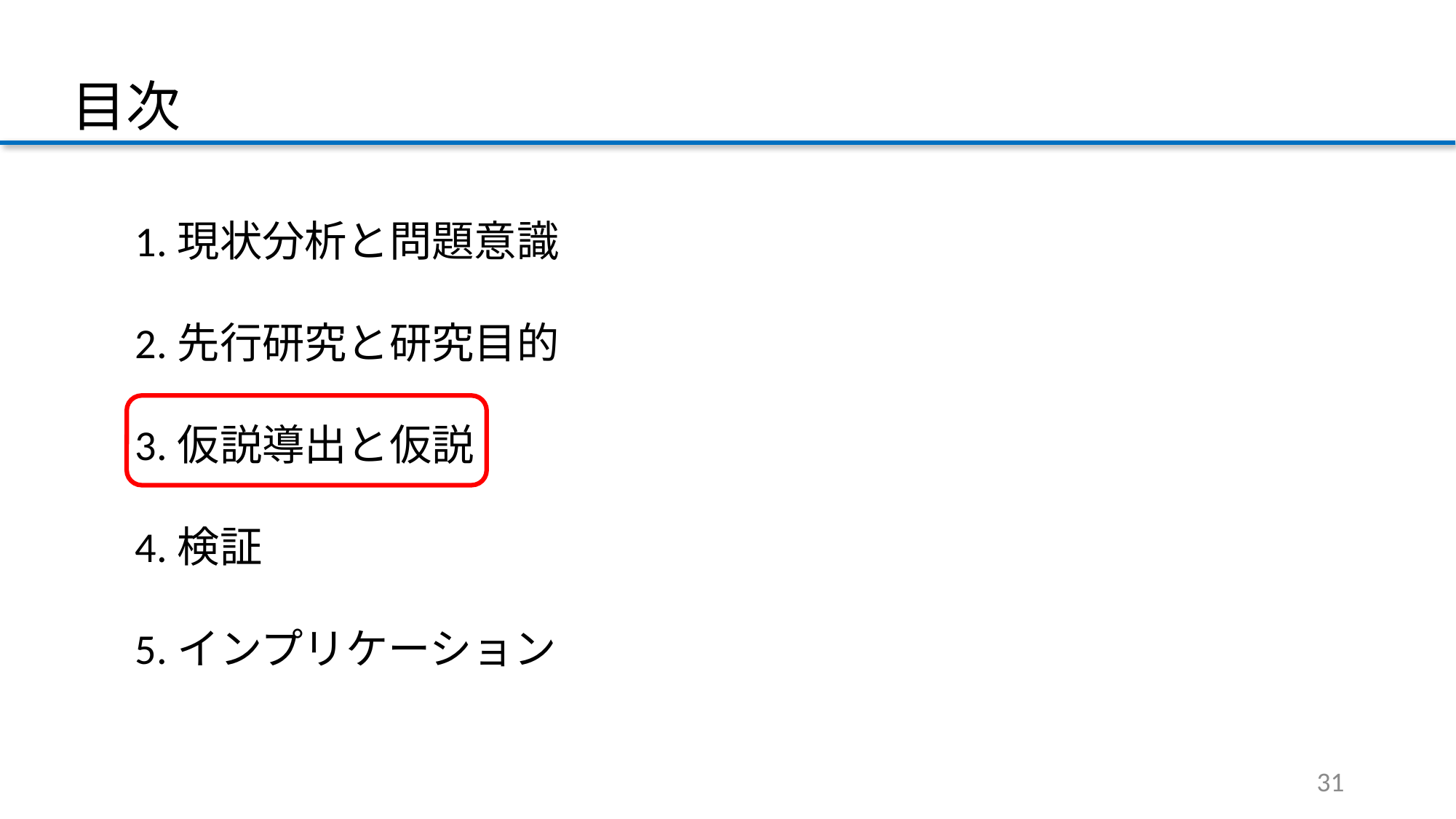

目次
1.現状分析と問題意識

2.先行研究と研究目的

3.仮説導出と仮説

4.検証

5.インプリケーション

31